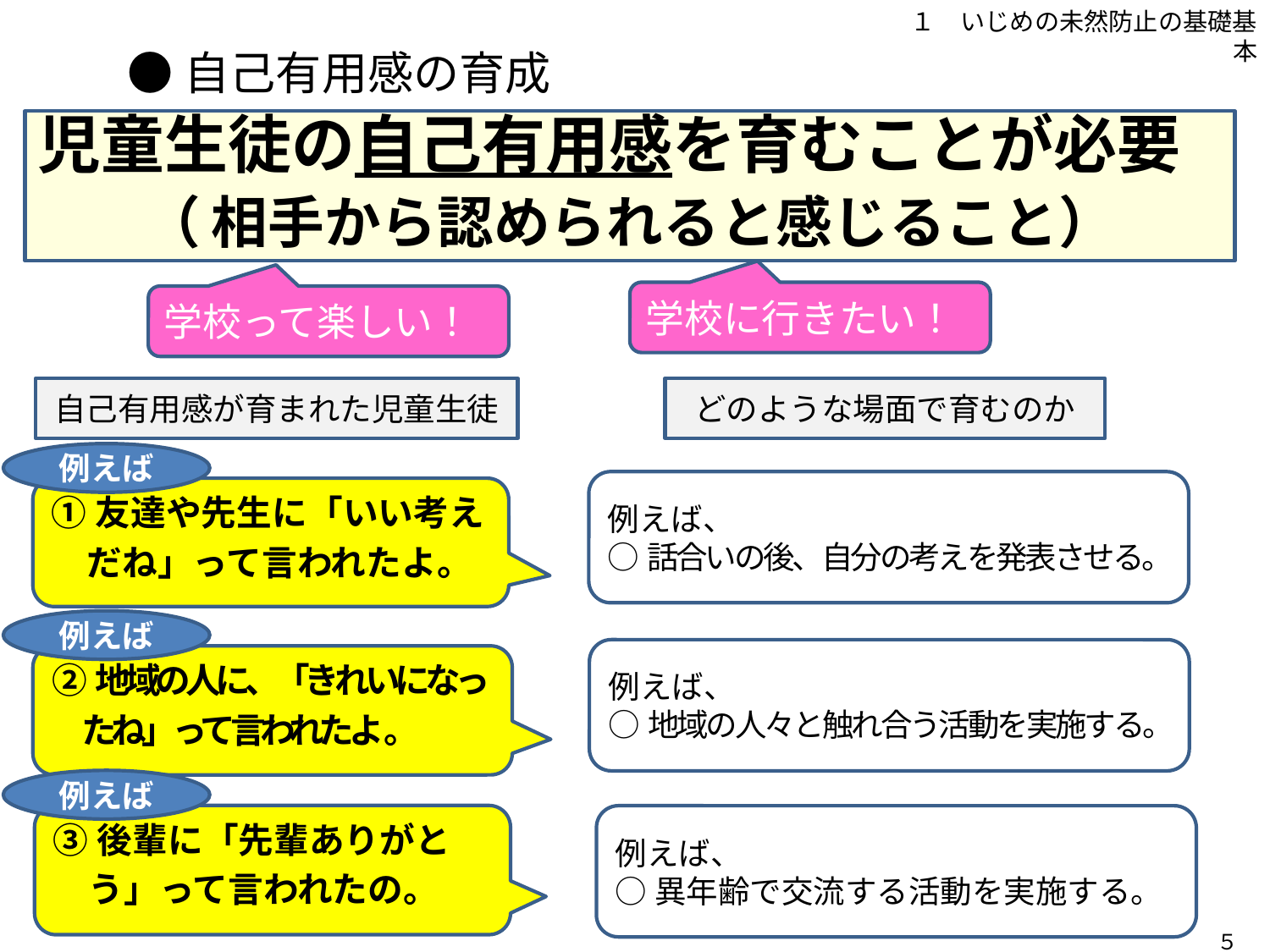

１　いじめの未然防止の基礎基本
●自己有用感の育成
児童生徒の自己有用感を育むことが必要
（相手から認められると感じること）
学校に行きたい！
学校って楽しい！
どのような場面で育むのか
自己有用感が育まれた児童生徒
例えば
例えば、
○話合いの後、自分の考えを発表させる。
①友達や先生に「いい考え
　だね」って言われたよ。
例えば
例えば、
○地域の人々と触れ合う活動を実施する。
②地域の人に、「きれいになっ
　たね」って言われたよ。
例えば
③後輩に「先輩ありがと
　う」って言われたの。
例えば、
○異年齢で交流する活動を実施する。
　５